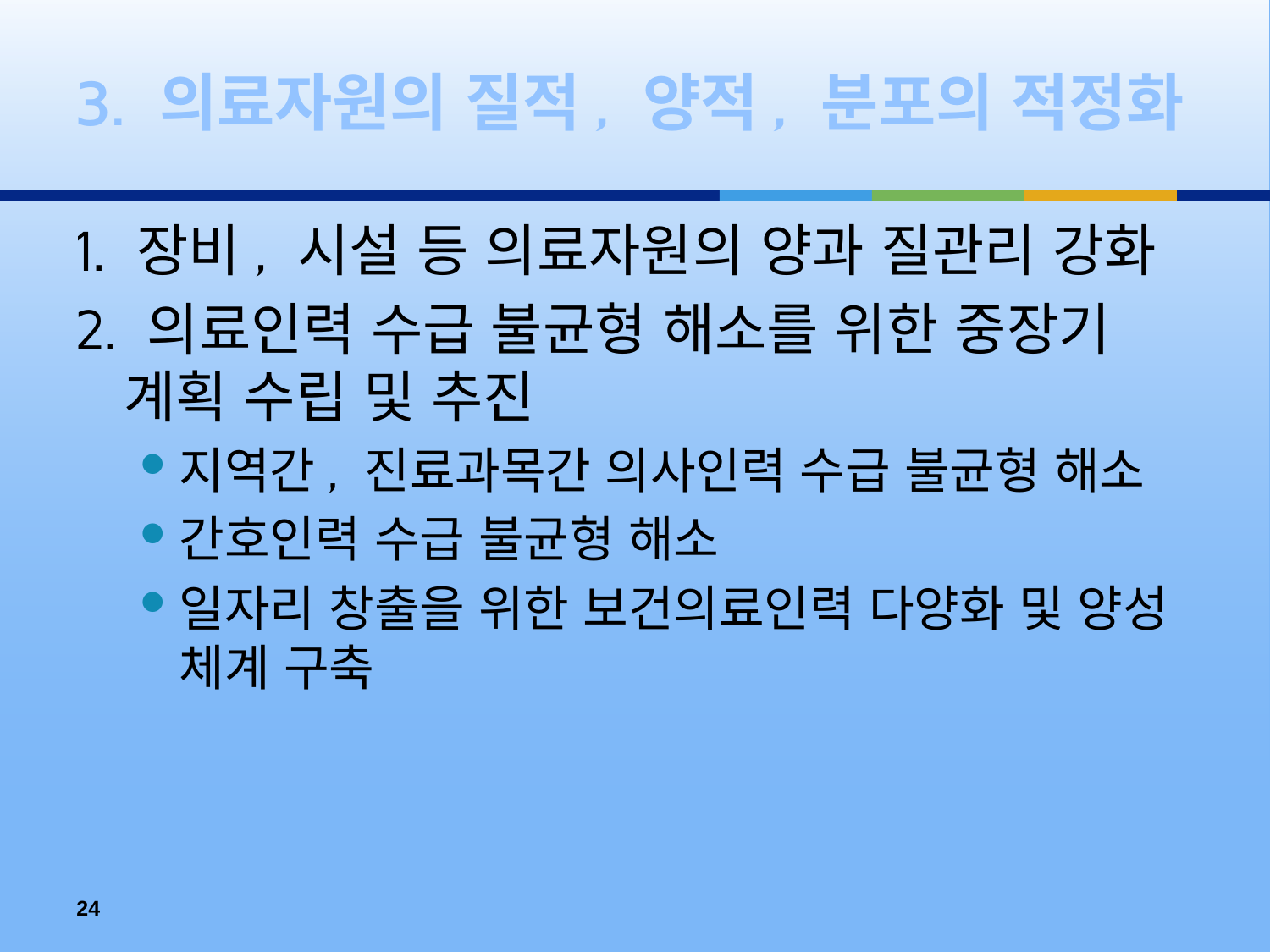

# 3. 의료자원의 질적, 양적, 분포의 적정화
1. 장비, 시설 등 의료자원의 양과 질관리 강화
2. 의료인력 수급 불균형 해소를 위한 중장기 계획 수립 및 추진
지역간, 진료과목간 의사인력 수급 불균형 해소
간호인력 수급 불균형 해소
일자리 창출을 위한 보건의료인력 다양화 및 양성 체계 구축

24